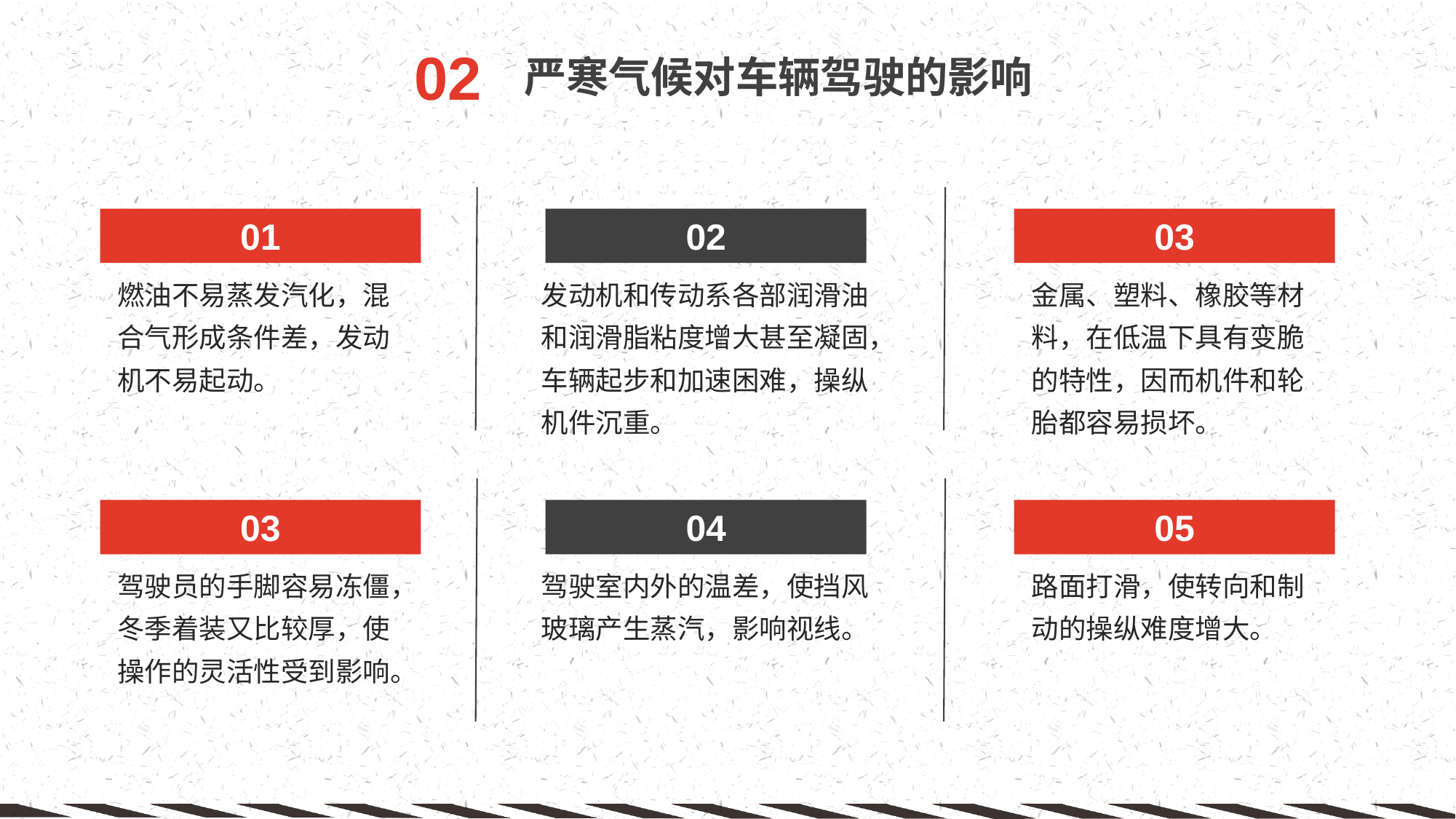

01
02
03
燃油不易蒸发汽化，混合气形成条件差，发动机不易起动。
发动机和传动系各部润滑油和润滑脂粘度增大甚至凝固，车辆起步和加速困难，操纵机件沉重。
金属、塑料、橡胶等材料，在低温下具有变脆的特性，因而机件和轮胎都容易损坏。
03
04
05
驾驶员的手脚容易冻僵，冬季着装又比较厚，使操作的灵活性受到影响。
驾驶室内外的温差，使挡风玻璃产生蒸汽，影响视线。
路面打滑，使转向和制动的操纵难度增大。